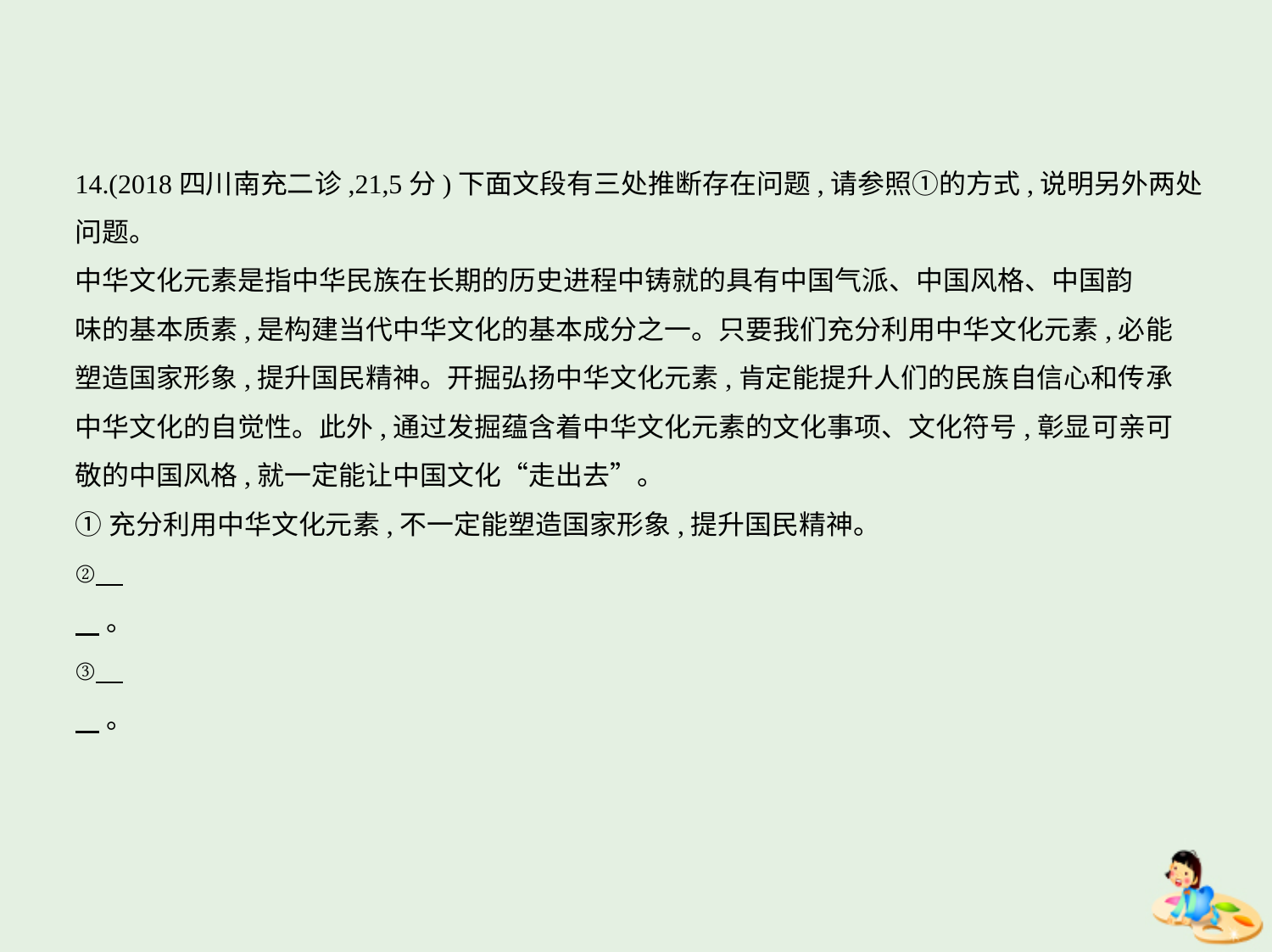

14.(2018四川南充二诊,21,5分)下面文段有三处推断存在问题,请参照①的方式,说明另外两处
问题。
中华文化元素是指中华民族在长期的历史进程中铸就的具有中国气派、中国风格、中国韵
味的基本质素,是构建当代中华文化的基本成分之一。只要我们充分利用中华文化元素,必能
塑造国家形象,提升国民精神。开掘弘扬中华文化元素,肯定能提升人们的民族自信心和传承
中华文化的自觉性。此外,通过发掘蕴含着中华文化元素的文化事项、文化符号,彰显可亲可
敬的中国风格,就一定能让中国文化“走出去”。
①充分利用中华文化元素,不一定能塑造国家形象,提升国民精神。
②
    。
③
    。